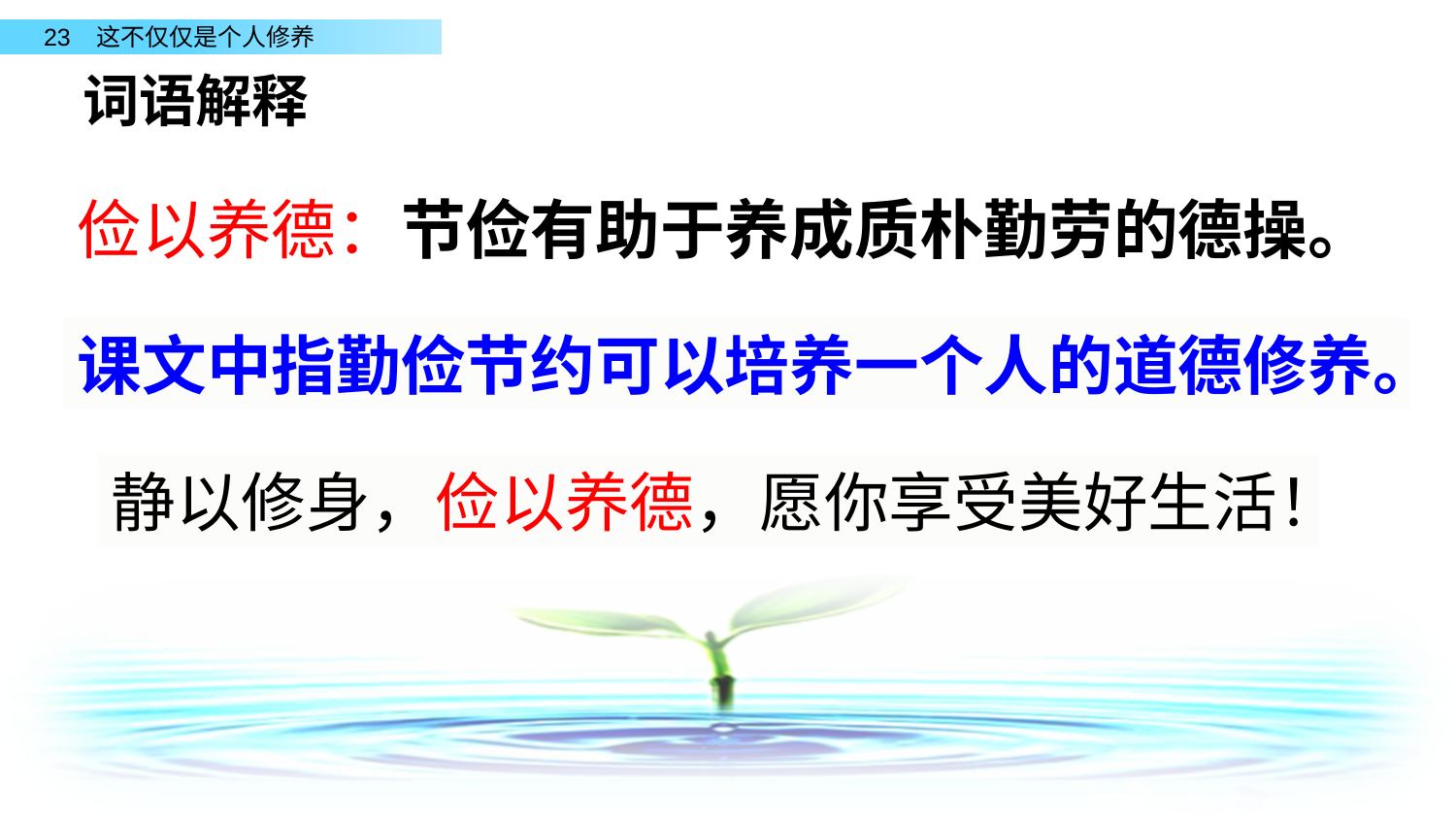

词语解释

俭以养德：节俭有助于养成质朴勤劳的德操。
课文中指勤俭节约可以培养一个人的道德修养。
静以修身，俭以养德，愿你享受美好生活！